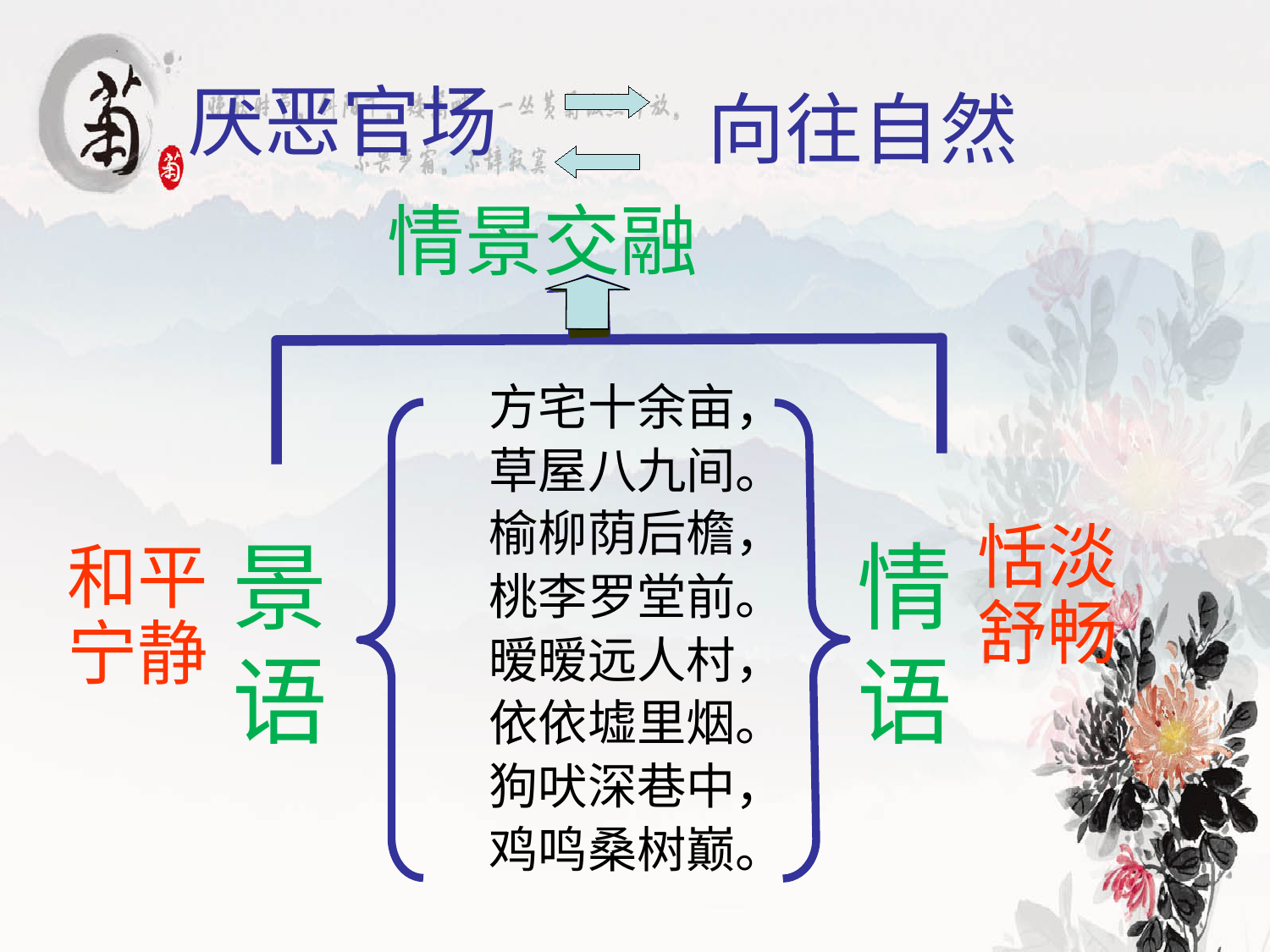

向往自然
厌恶官场

情景交融

方宅十余亩，
草屋八九间。
榆柳荫后檐，
桃李罗堂前。
暧暧远人村，
依依墟里烟。
狗吠深巷中，
鸡鸣桑树巅。

恬淡舒畅
景语
情语
和平  宁静